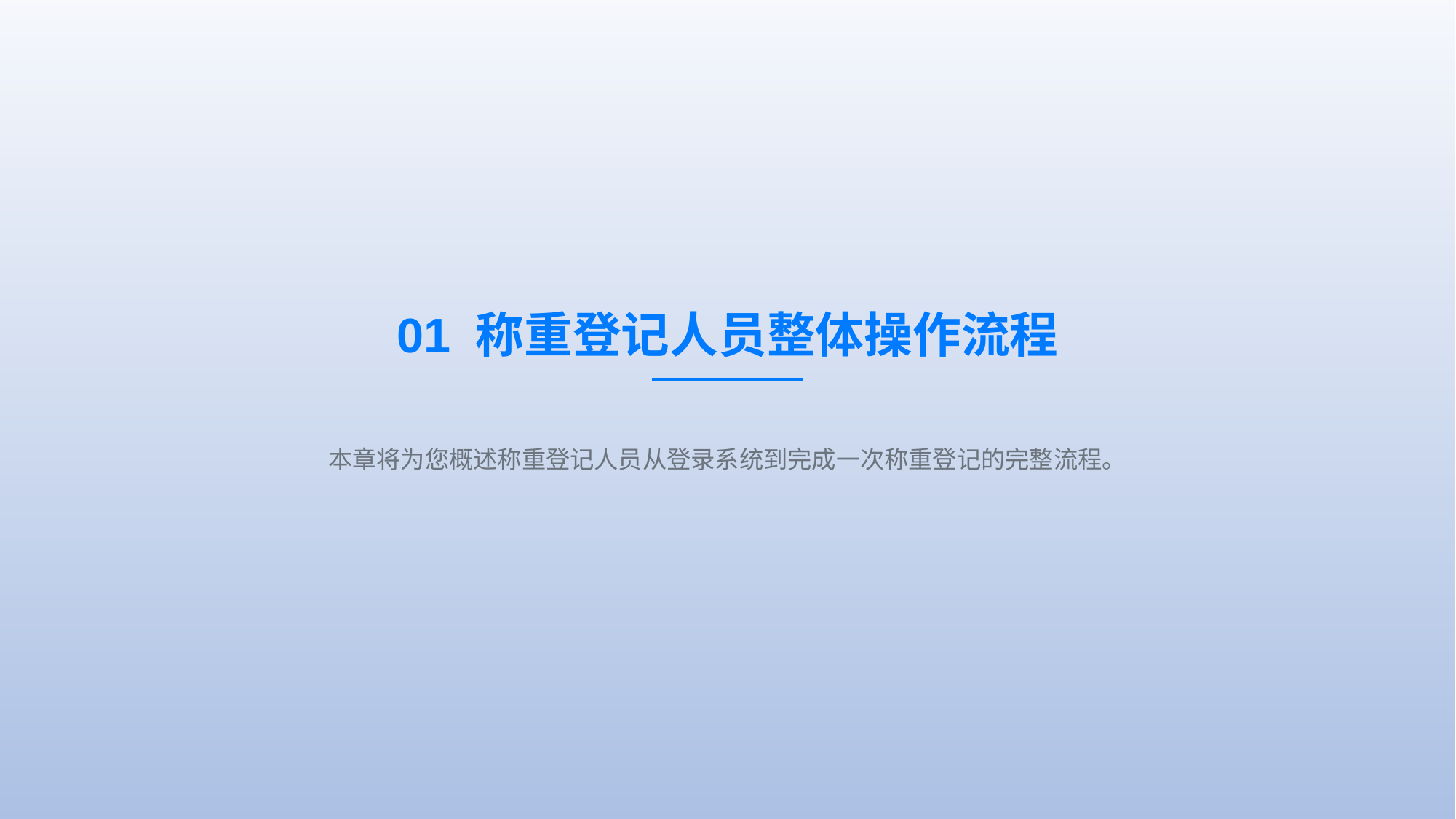

01 称重登记人员整体操作流程
本章将为您概述称重登记人员从登录系统到完成一次称重登记的完整流程。